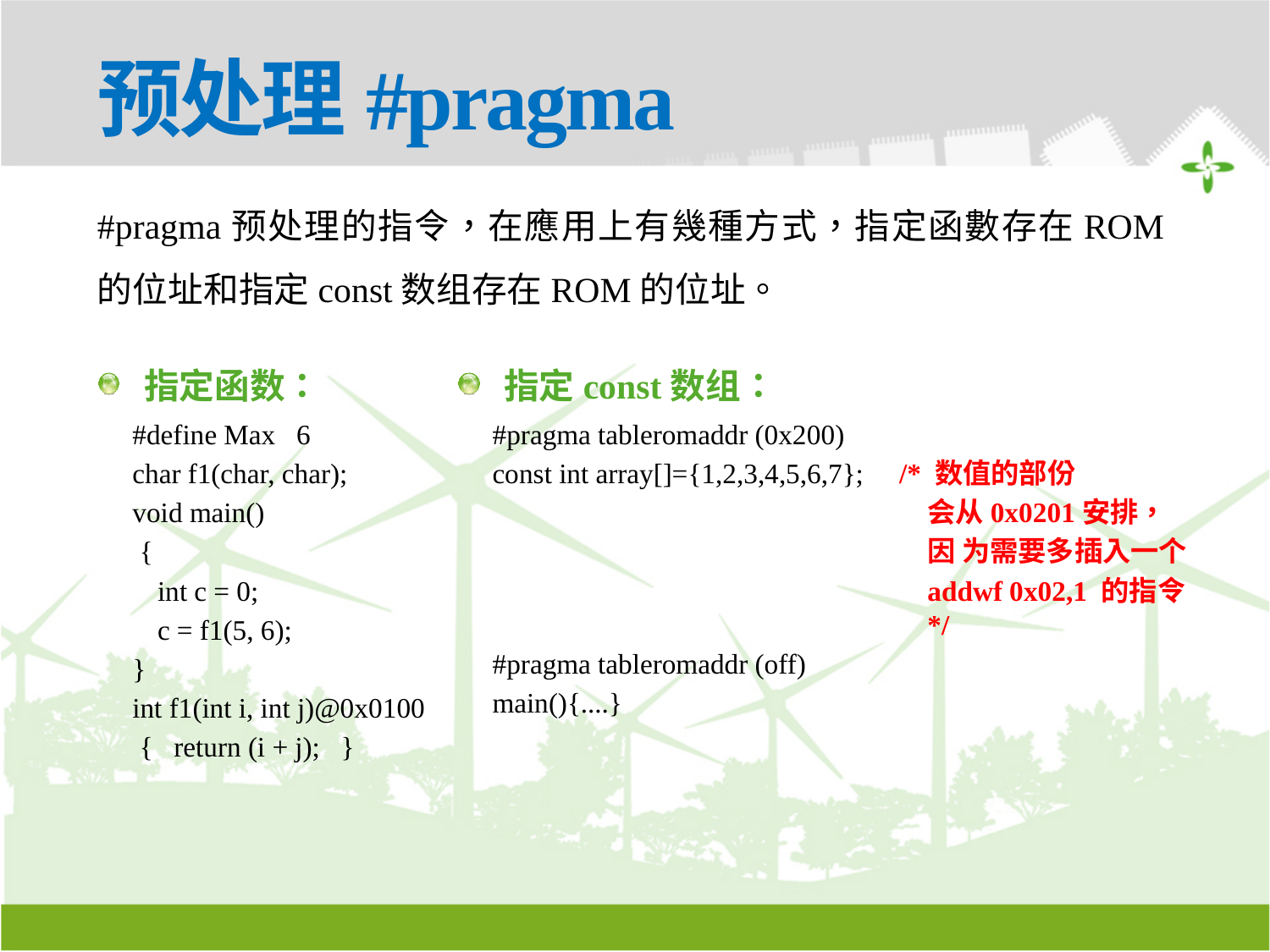

# 预处理#pragma
#pragma预处理的指令，在應用上有幾種方式，指定函數存在ROM的位址和指定const数组存在ROM的位址。
 指定函数：
#define Max   6
char f1(char, char);
void main()
 {
int c = 0;
c = f1(5, 6);
}
int f1(int i, int j)@0x0100
 {   return (i + j);   }
 指定const数组：
#pragma tableromaddr (0x200)
const int array[]={1,2,3,4,5,6,7};     /* 数值的部份
会从0x0201安排，
因 为需要多插入一个
addwf 0x02,1 的指令*/
#pragma tableromaddr (off)
main(){....}